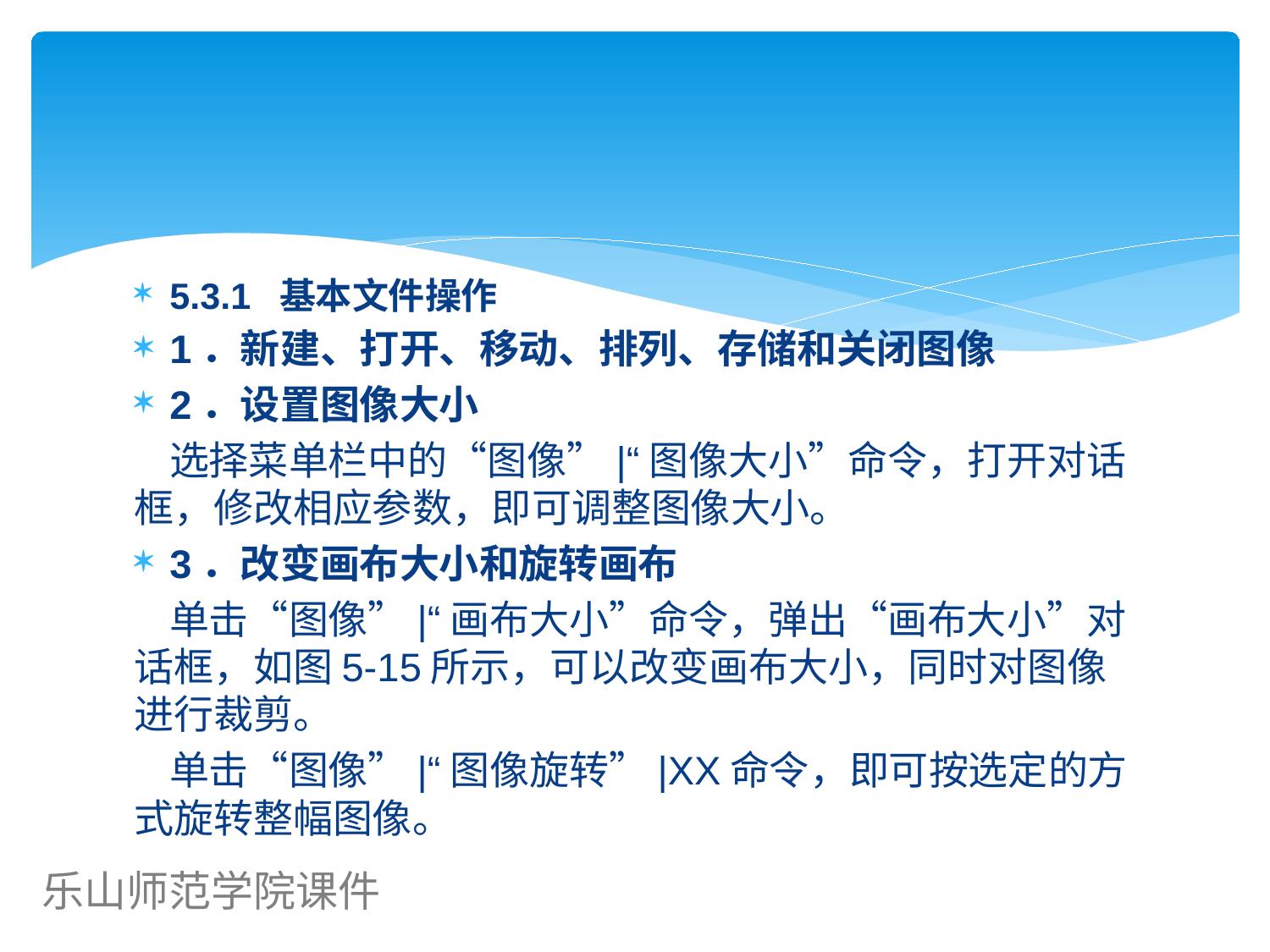

#
5.3.1  基本文件操作
1．新建、打开、移动、排列、存储和关闭图像
2．设置图像大小
   选择菜单栏中的“图像”|“图像大小”命令，打开对话框，修改相应参数，即可调整图像大小。
3．改变画布大小和旋转画布
   单击“图像”|“画布大小”命令，弹出“画布大小”对话框，如图5-15所示，可以改变画布大小，同时对图像进行裁剪。
   单击“图像”|“图像旋转”|XX命令，即可按选定的方式旋转整幅图像。